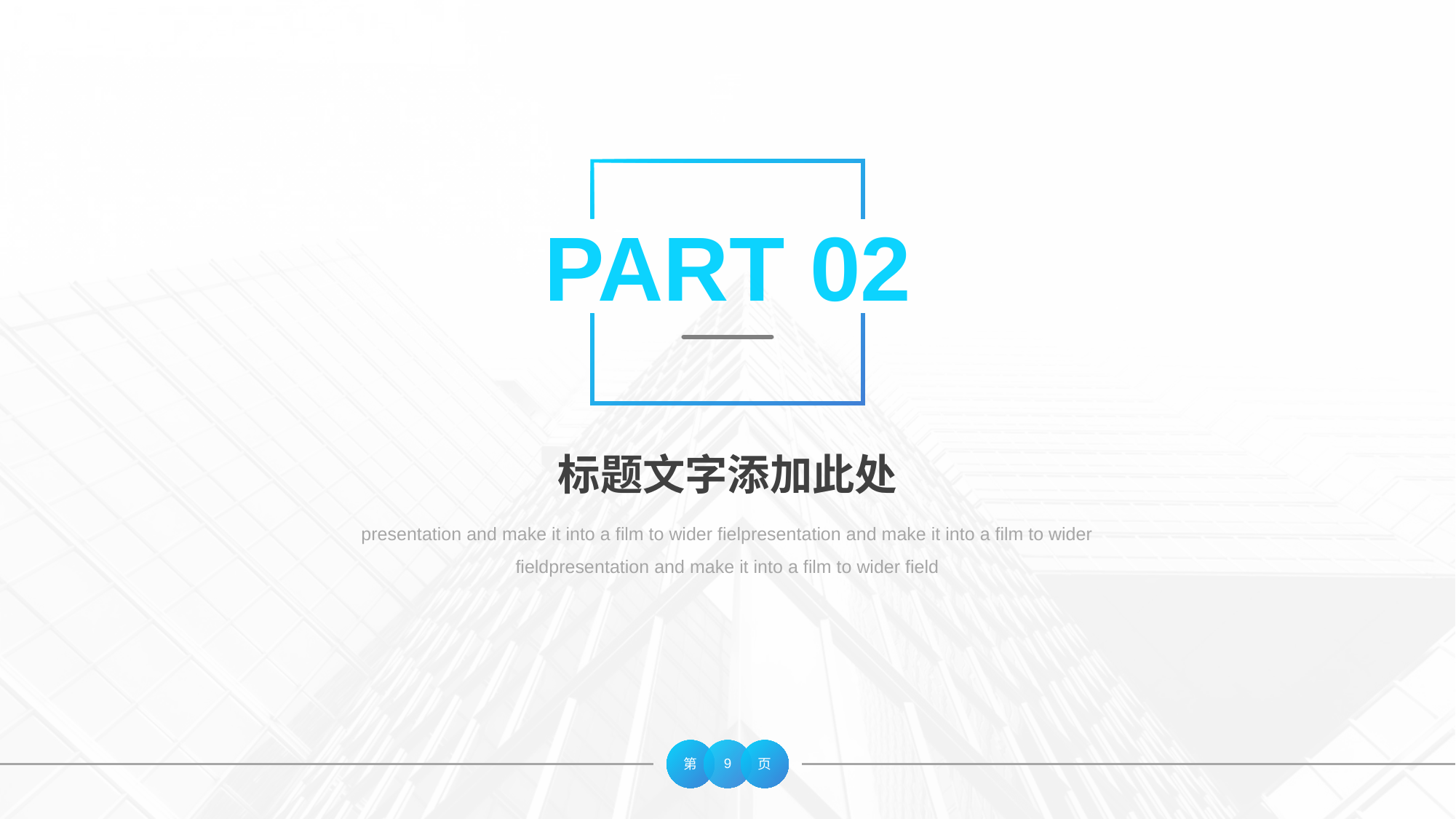

PART 02
标题文字添加此处
presentation and make it into a film to wider fielpresentation and make it into a film to wider fieldpresentation and make it into a film to wider field
9